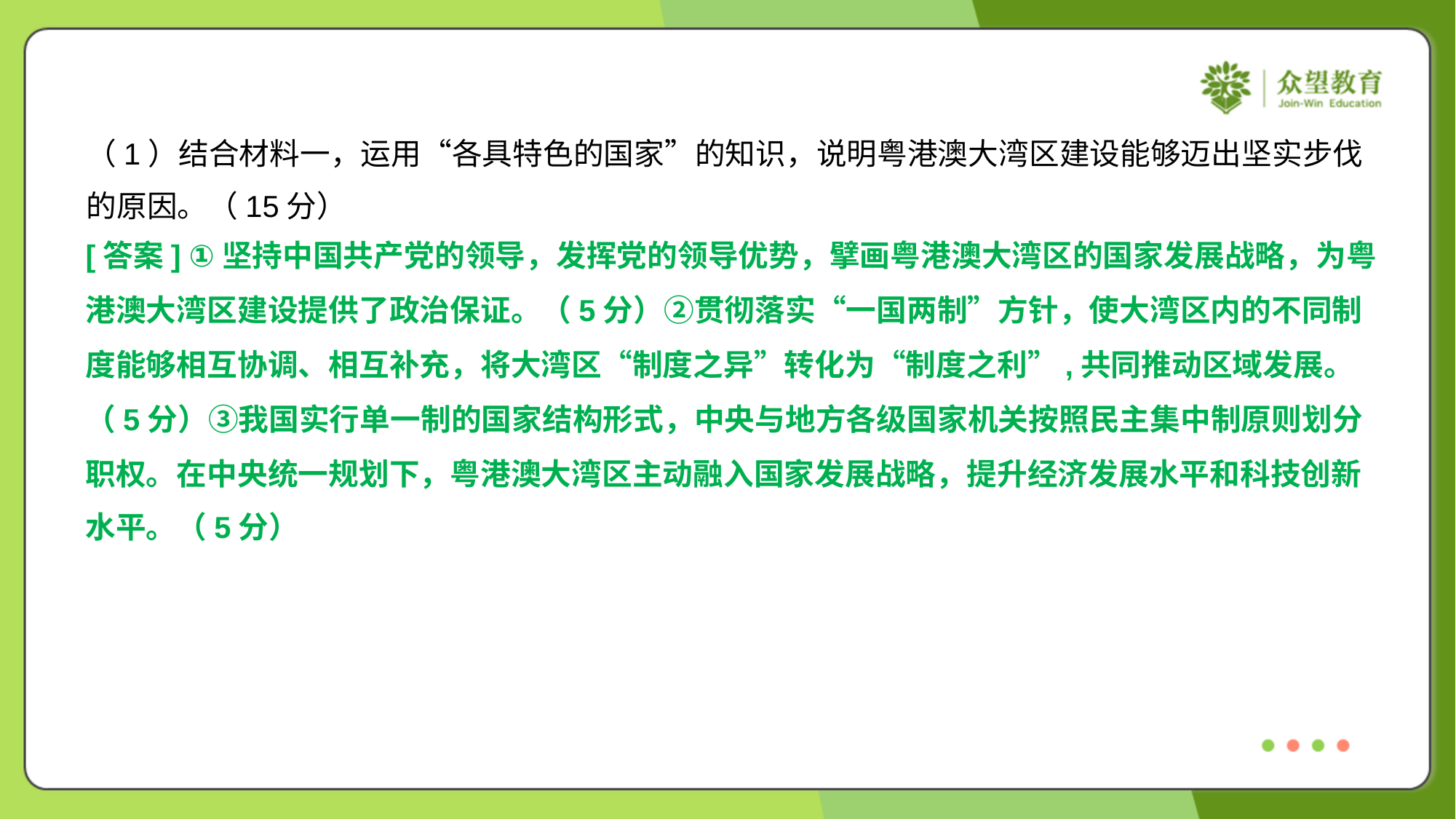

（1）结合材料一，运用“各具特色的国家”的知识，说明粤港澳大湾区建设能够迈出坚实步伐
的原因。（15分）
[答案] ①坚持中国共产党的领导，发挥党的领导优势，擘画粤港澳大湾区的国家发展战略，为粤
港澳大湾区建设提供了政治保证。（5分）②贯彻落实“一国两制”方针，使大湾区内的不同制
度能够相互协调、相互补充，将大湾区“制度之异”转化为“制度之利”,共同推动区域发展。
（5分）③我国实行单一制的国家结构形式，中央与地方各级国家机关按照民主集中制原则划分
职权。在中央统一规划下，粤港澳大湾区主动融入国家发展战略，提升经济发展水平和科技创新
水平。（5分）